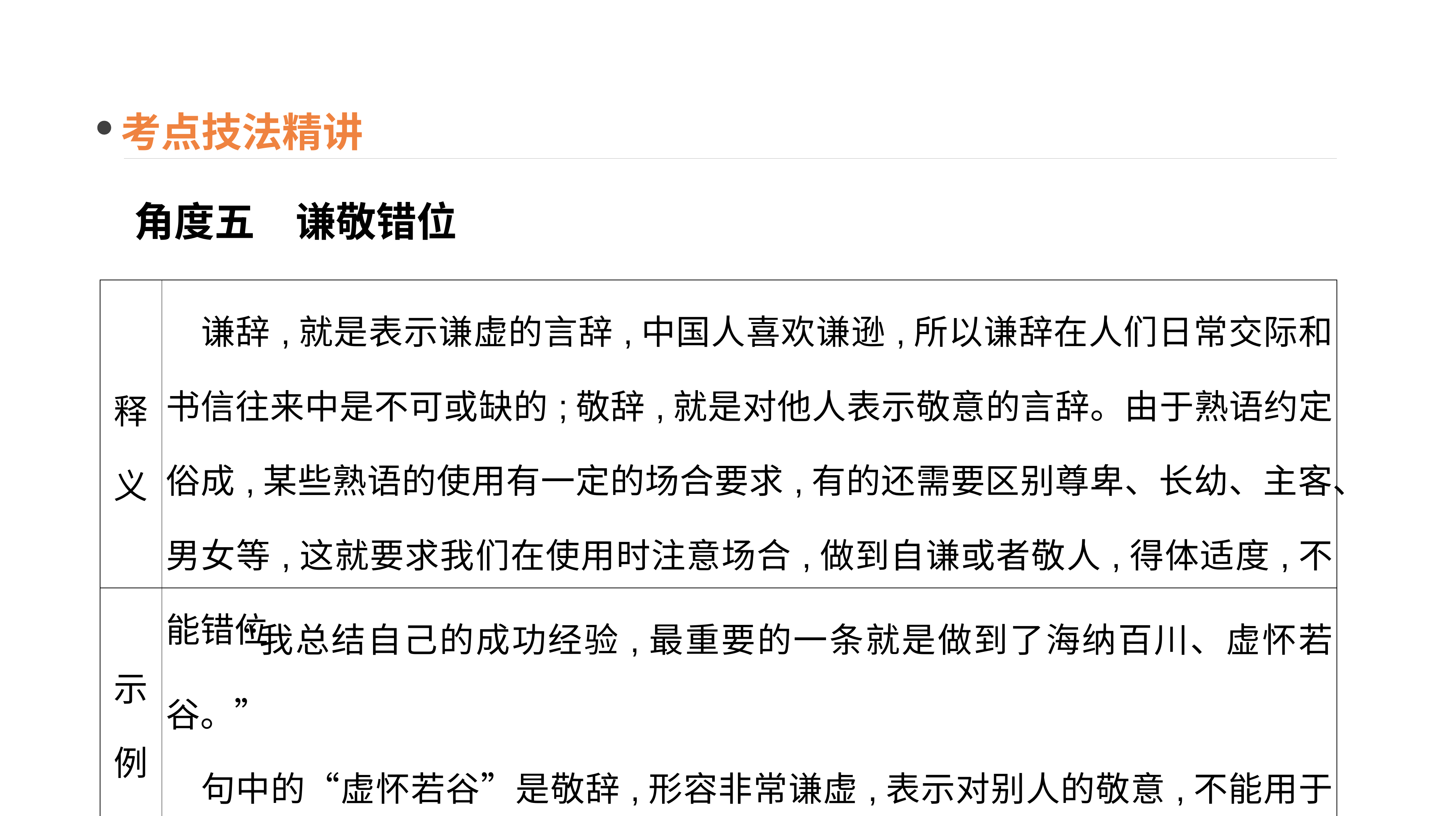

考点技法精讲

角度五　谦敬错位
| 释义 | 谦辞,就是表示谦虚的言辞,中国人喜欢谦逊,所以谦辞在人们日常交际和书信往来中是不可或缺的;敬辞,就是对他人表示敬意的言辞。由于熟语约定俗成,某些熟语的使用有一定的场合要求,有的还需要区别尊卑、长幼、主客、男女等,这就要求我们在使用时注意场合,做到自谦或者敬人,得体适度,不能错位 |
| --- | --- |
| 示例 | “我总结自己的成功经验,最重要的一条就是做到了海纳百川、虚怀若谷。” 　句中的“虚怀若谷”是敬辞,形容非常谦虚,表示对别人的敬意,不能用于自己,故这里运用错误 |